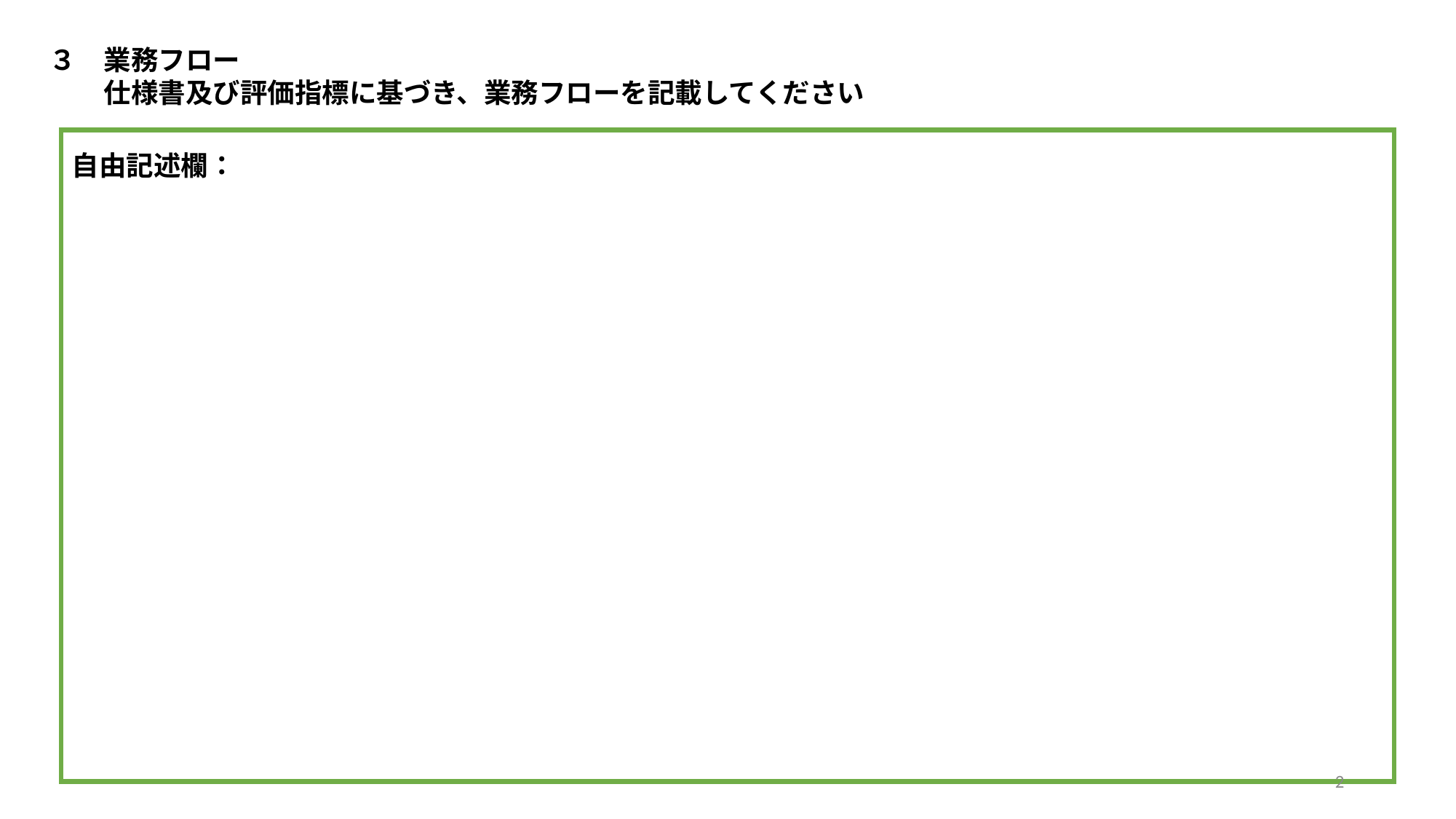

３　業務フロー
　　仕様書及び評価指標に基づき、業務フローを記載してください

自由記述欄：
2